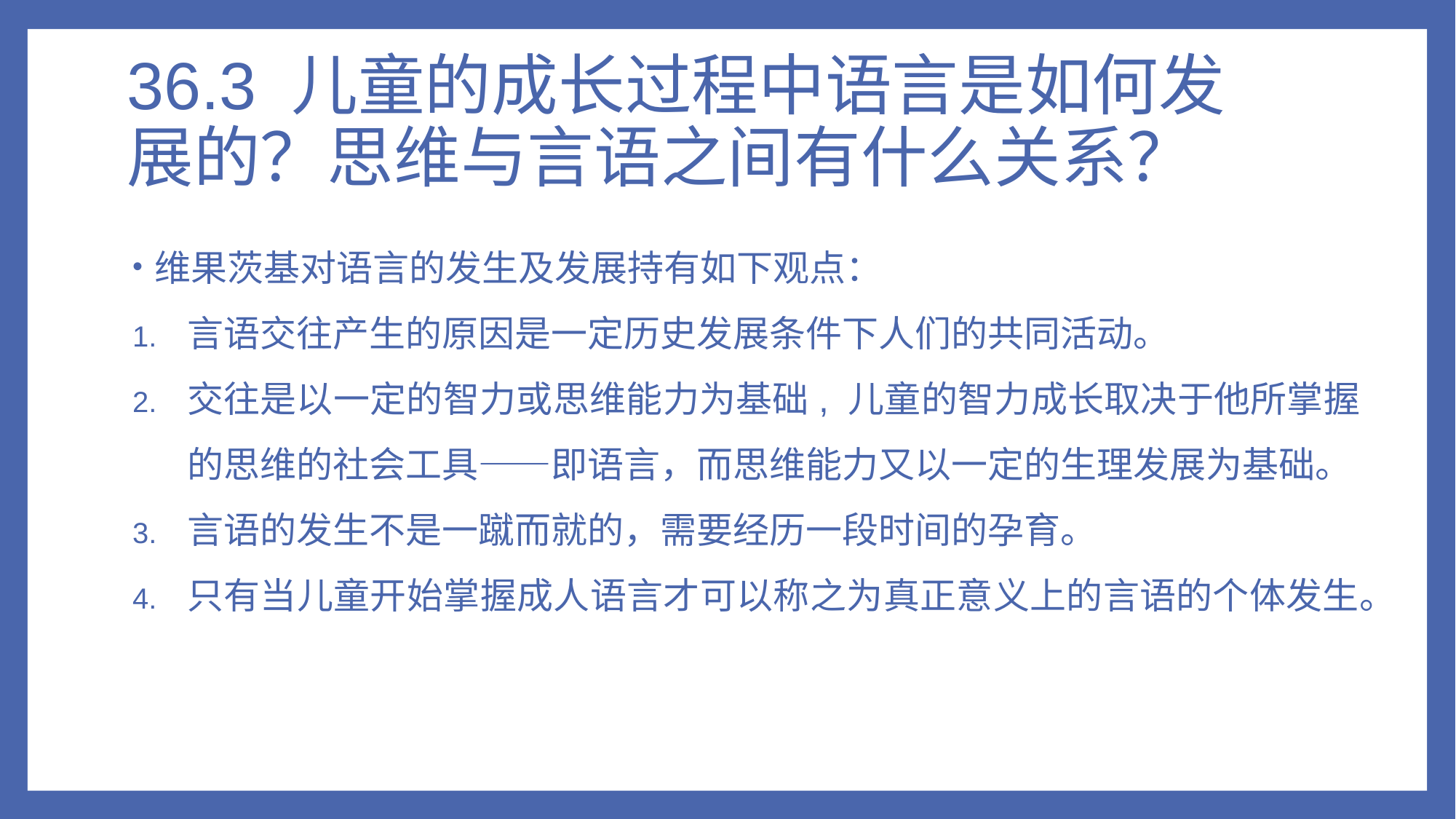

# 36.3 儿童的成长过程中语言是如何发展的？思维与言语之间有什么关系？
维果茨基对语言的发生及发展持有如下观点：
言语交往产生的原因是一定历史发展条件下人们的共同活动。
交往是以一定的智力或思维能力为基础, 儿童的智力成长取决于他所掌握的思维的社会工具——即语言，而思维能力又以一定的生理发展为基础。
言语的发生不是一蹴而就的，需要经历一段时间的孕育。
只有当儿童开始掌握成人语言才可以称之为真正意义上的言语的个体发生。